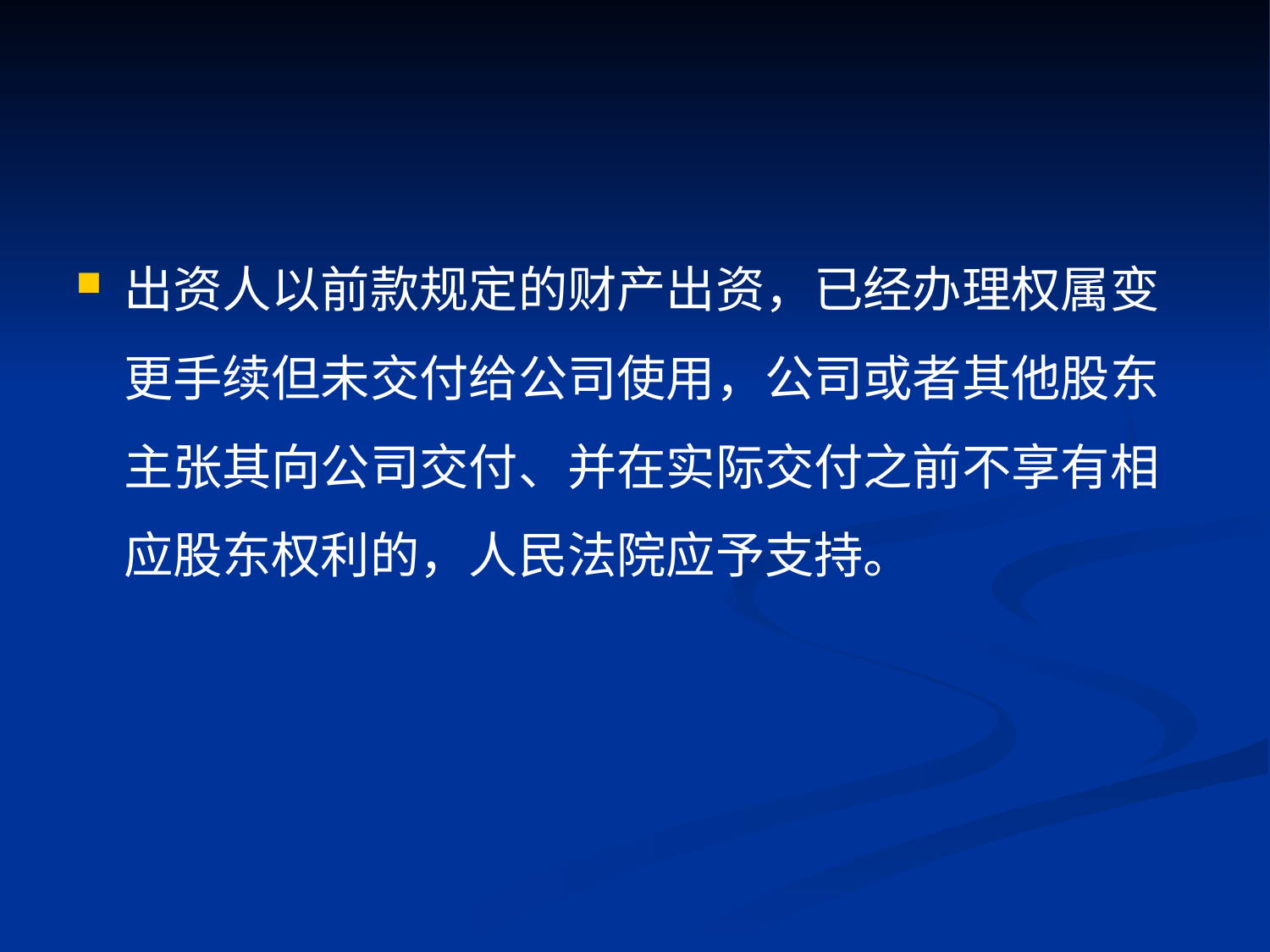

#
出资人以前款规定的财产出资，已经办理权属变更手续但未交付给公司使用，公司或者其他股东主张其向公司交付、并在实际交付之前不享有相应股东权利的，人民法院应予支持。